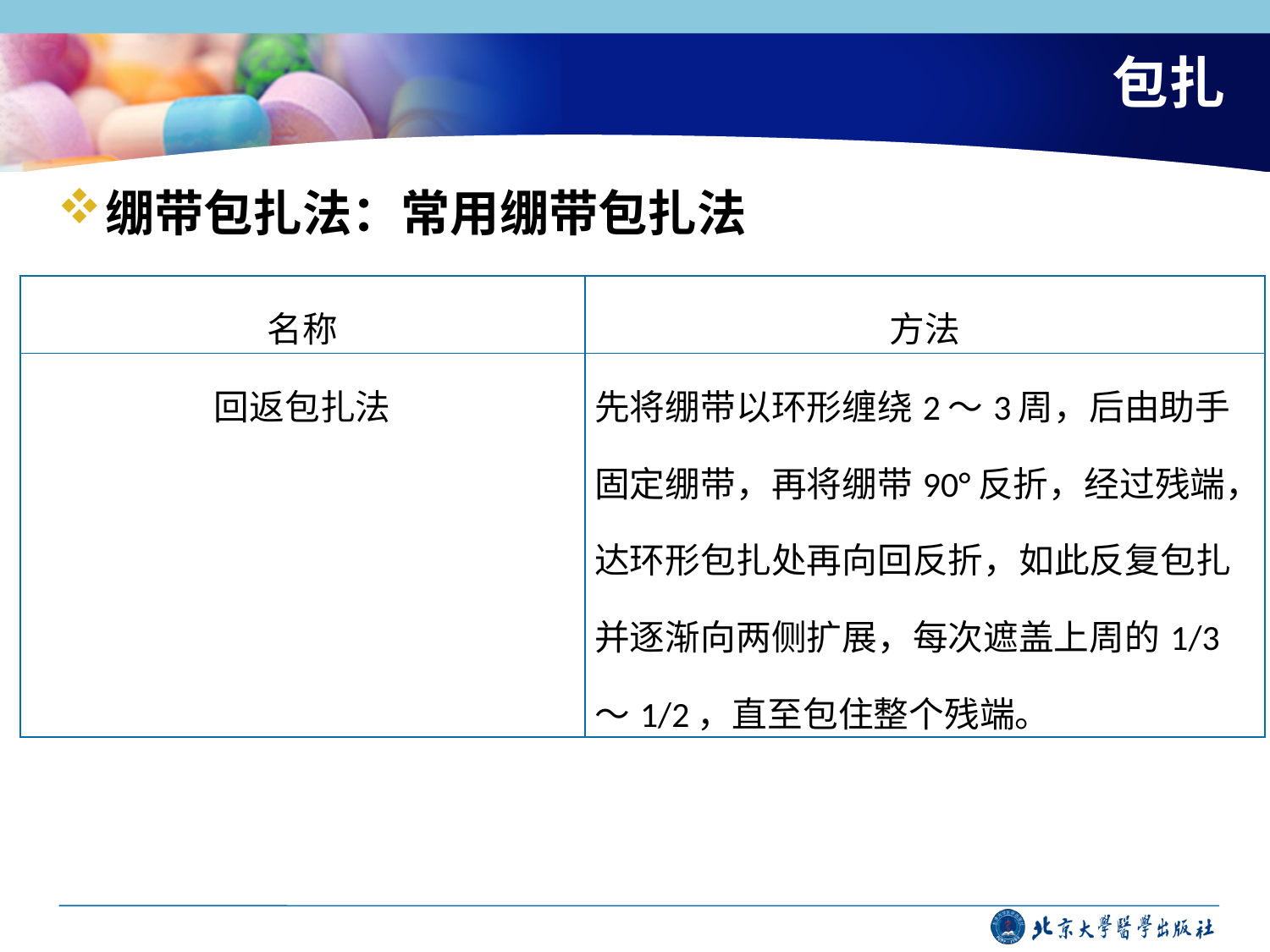

# 包扎
绷带包扎法：常用绷带包扎法

| 名称 | 方法 |
| --- | --- |
| 回返包扎法 | 先将绷带以环形缠绕2〜3周，后由助手固定绷带，再将绷带90°反折，经过残端，达环形包扎处再向回反折，如此反复包扎并逐渐向两侧扩展，每次遮盖上周的1/3 〜1/2，直至包住整个残端。 |